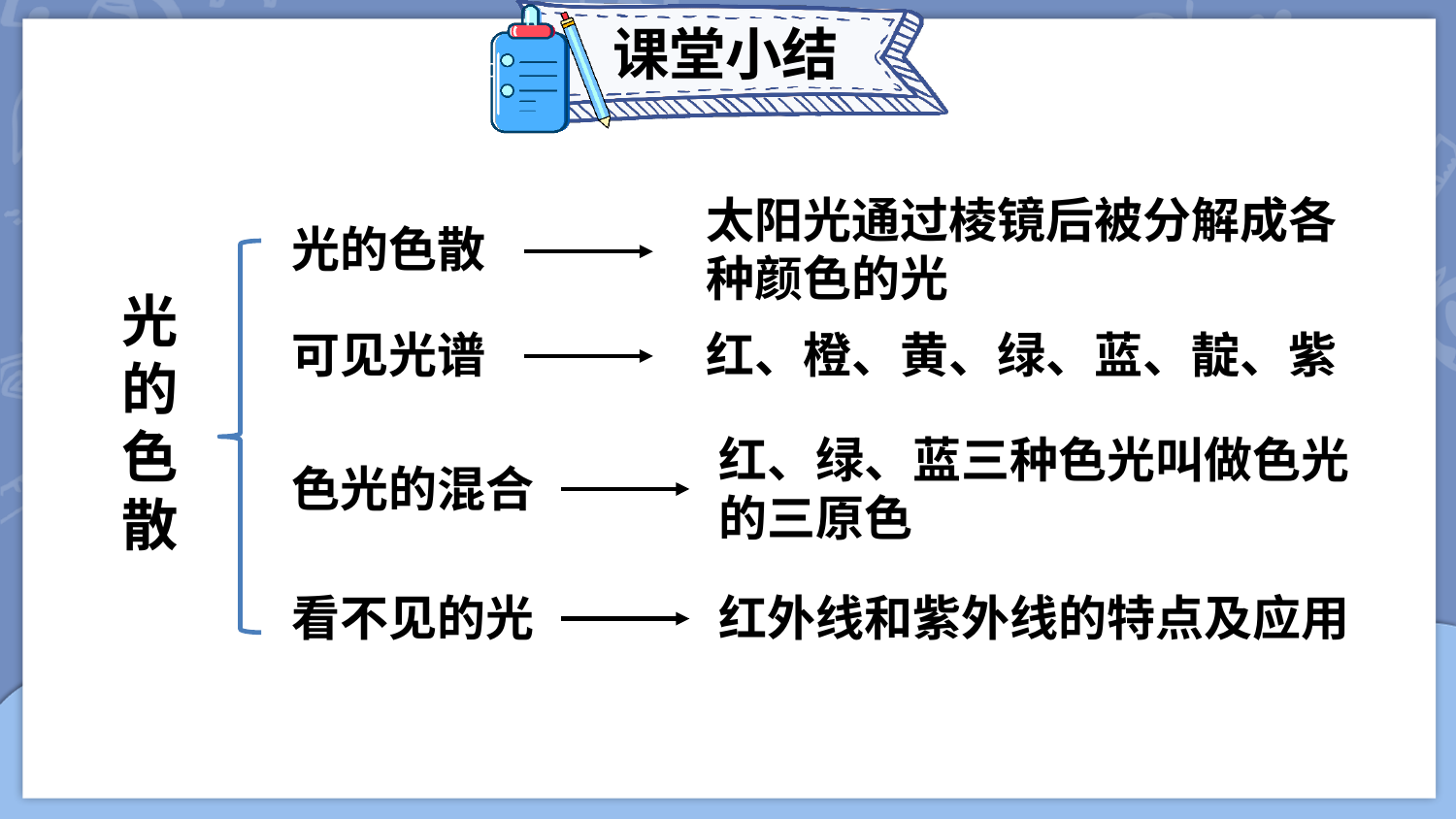

课堂小结
太阳光通过棱镜后被分解成各种颜色的光
光的色散

光的色散
红、橙、黄、绿、蓝、靛、紫
可见光谱
红、绿、蓝三种色光叫做色光的三原色
色光的混合
红外线和紫外线的特点及应用
看不见的光